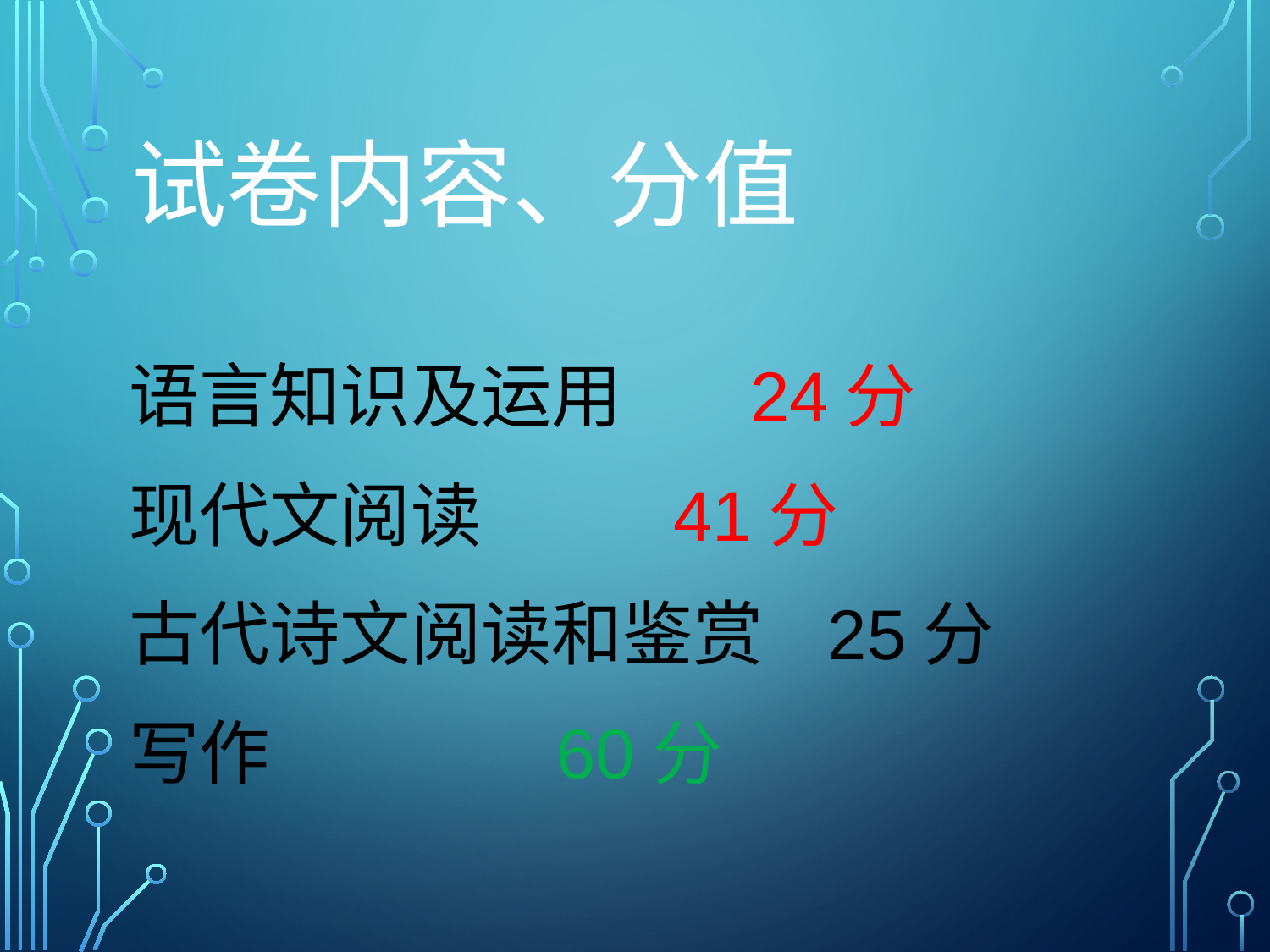

# 试卷内容、分值
语言知识及运用       24分
现代文阅读           41分
古代诗文阅读和鉴赏   25分
写作                 60分